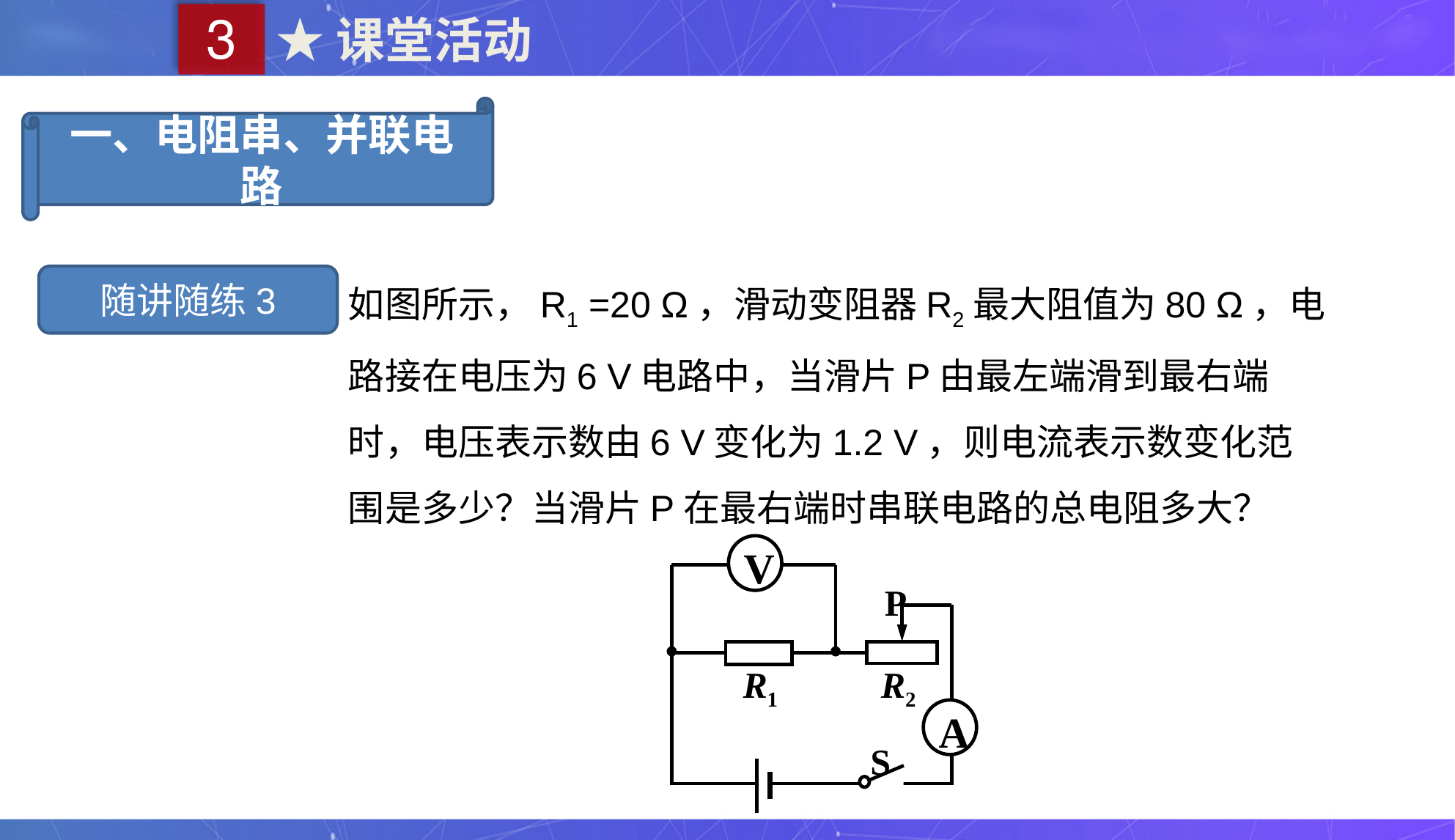

3
★课堂活动
一、电阻串、并联电路
如图所示，R1 =20 Ω，滑动变阻器R2最大阻值为80 Ω，电路接在电压为6 V电路中，当滑片P由最左端滑到最右端时，电压表示数由6 V变化为1.2 V，则电流表示数变化范围是多少？当滑片P在最右端时串联电路的总电阻多大？
随讲随练3

V
P

R1
R2

A
S